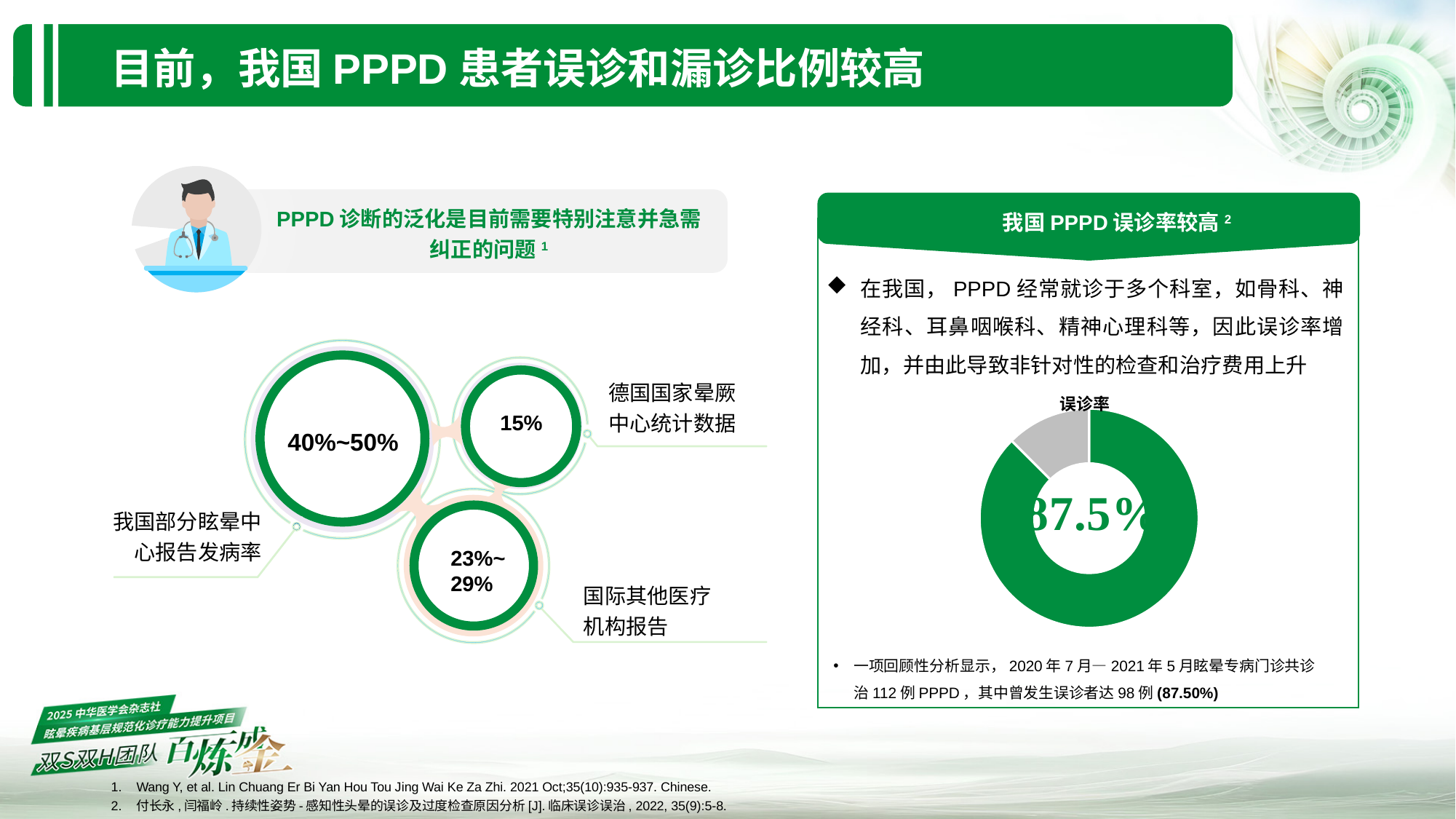

目前，我国PPPD患者误诊和漏诊比例较高

在我国，PPPD经常就诊于多个科室，如骨科、神经科、耳鼻咽喉科、精神心理科等，因此误诊率增加，并由此导致非针对性的检查和治疗费用上升2。

2020年7月—2021年5月眩晕专病门诊共诊治112例PPPD，其中曾发生误诊者达98例(87.50%)2

上述患者被诊断为精神心理性头晕73例次，颈性眩晕53例次，脑供血不足52例次，梅尼埃病21例次，脑梗死20例次，良性阵发性位置性眩晕12例次，高血压病3例次。

我国PPPD误诊率较高2

PPPD诊断的泛化是目前需要特别注意并急需纠正的问题1
PPPD诊断的泛化、功能性头晕异质性的大量增加以及部分结构性头晕的漏诊。据权威机构德国国家晕厥中心统计，功能性头晕在晕晕/头晕疾病谱中构成比晕15% [ 2 ]，国际其他医疗报告机构为23%~29% [ 3 ]。近几年国内的学术会议和研讨会中，部分眩晕中心报告PPPD的构成比达到40%~50%甚至更高，显然存在明显的诊断泛化； 部分开诊不久的症状晕厥流行可能尚未完全认识PPPD，一定的漏诊1
在我国，PPPD经常就诊于多个科室，如骨科、神经科、耳鼻咽喉科、精神心理科等，因此误诊率增加，并由此导致非针对性的检查和治疗费用上升

德国国家晕厥中心统计数据
15%
40%~50%
我国部分眩晕中心报告发病率
23%~29%
国际其他医疗机构报告
误诊率

### Chart

| Category | 销售额 |
|---|---|
| 第一季度 | 87.5 |
| 第二季度 | 12.5 |
一项回顾性分析显示，2020年7月—2021年5月眩晕专病门诊共诊治112例PPPD，其中曾发生误诊者达98例(87.50%)
Wang Y, et al. Lin Chuang Er Bi Yan Hou Tou Jing Wai Ke Za Zhi. 2021 Oct;35(10):935-937. Chinese.
付长永,闫福岭.持续性姿势-感知性头晕的误诊及过度检查原因分析[J].临床误诊误治, 2022, 35(9):5-8.